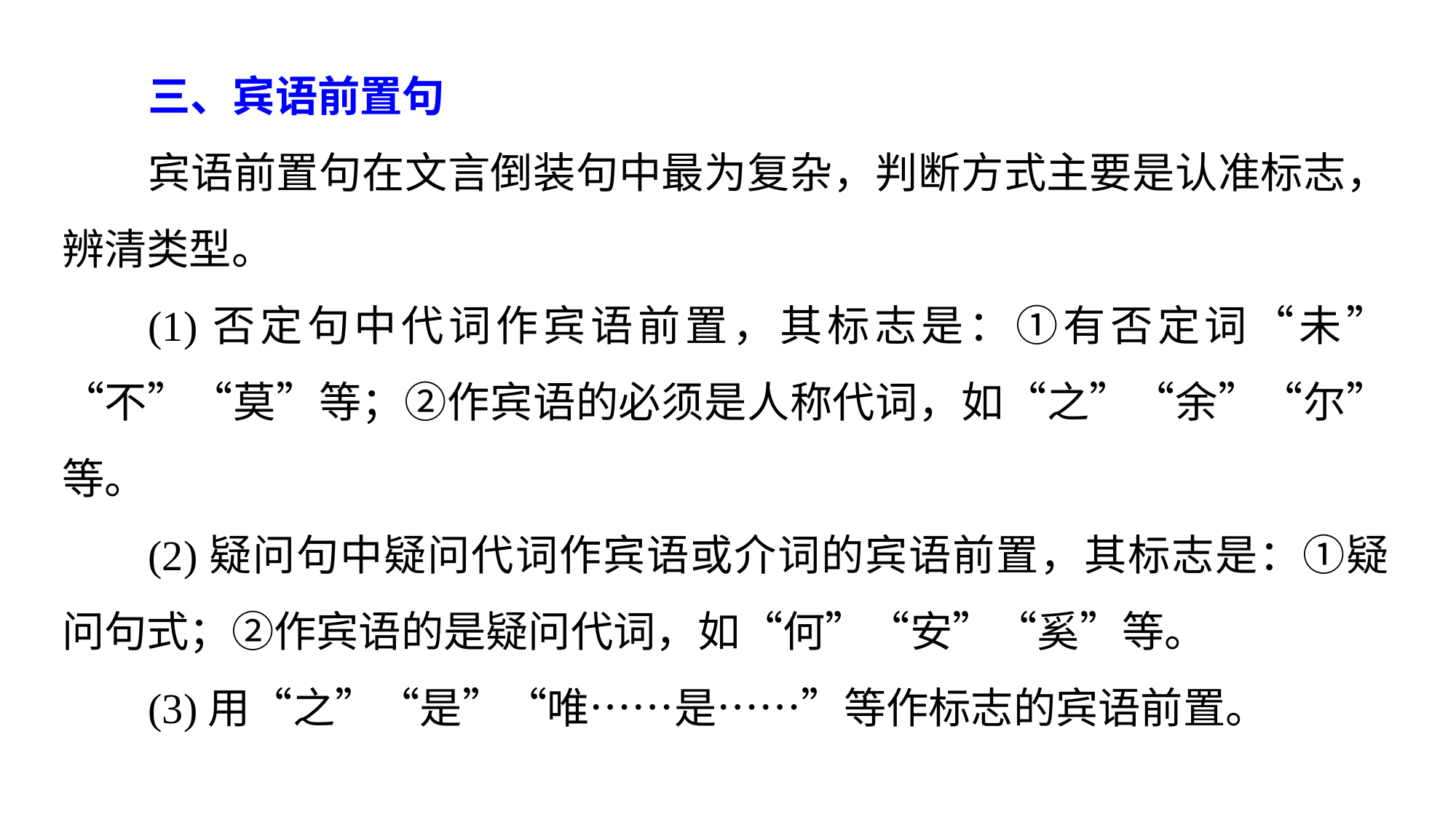

三、宾语前置句
宾语前置句在文言倒装句中最为复杂，判断方式主要是认准标志，辨清类型。
(1)否定句中代词作宾语前置，其标志是：①有否定词“未”“不”“莫”等；②作宾语的必须是人称代词，如“之”“余”“尔”等。
(2)疑问句中疑问代词作宾语或介词的宾语前置，其标志是：①疑问句式；②作宾语的是疑问代词，如“何”“安”“奚”等。
(3)用“之”“是”“唯……是……”等作标志的宾语前置。